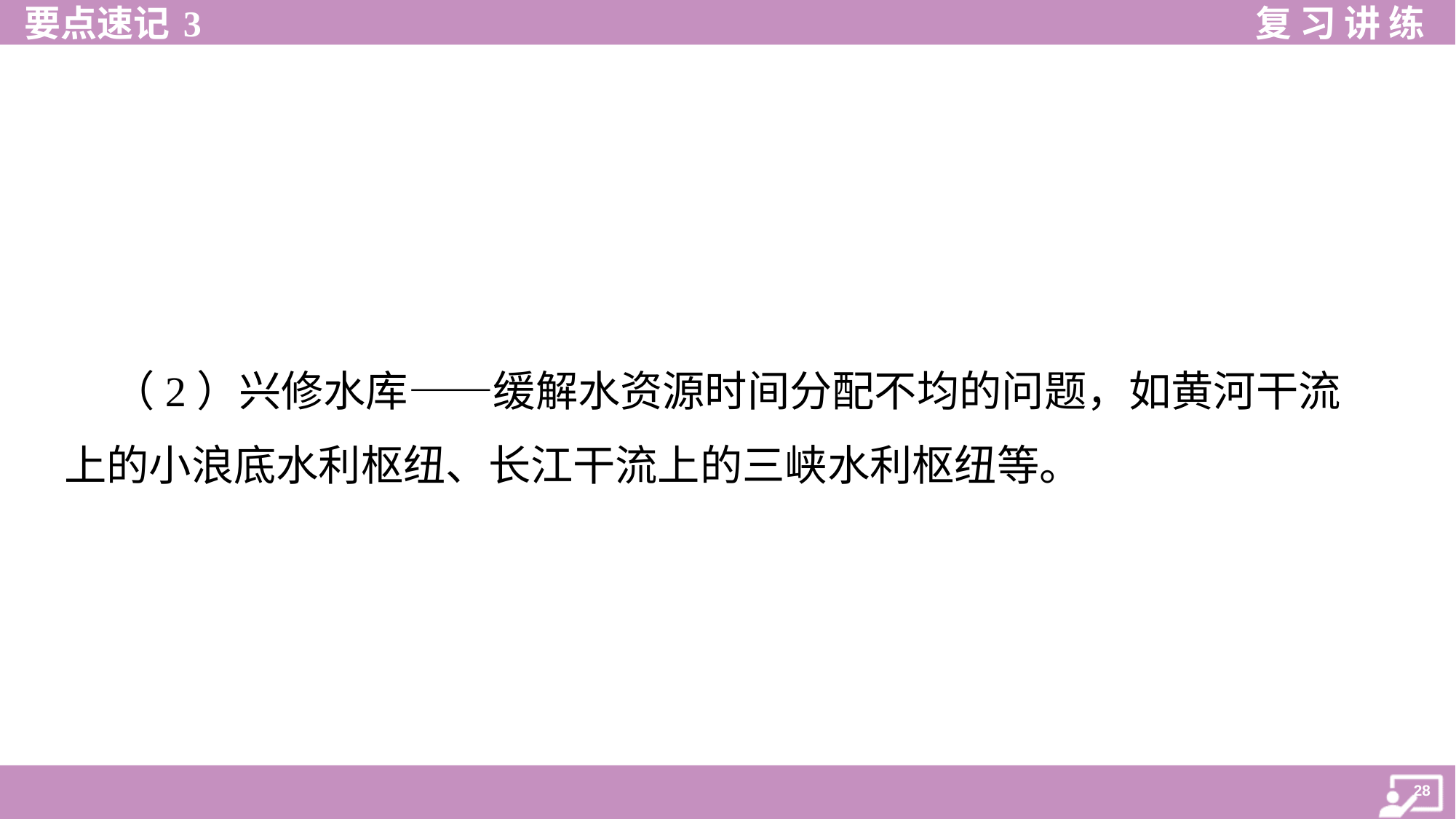

（2）兴修水库——缓解水资源时间分配不均的问题，如黄河干流
上的小浪底水利枢纽、长江干流上的三峡水利枢纽等。